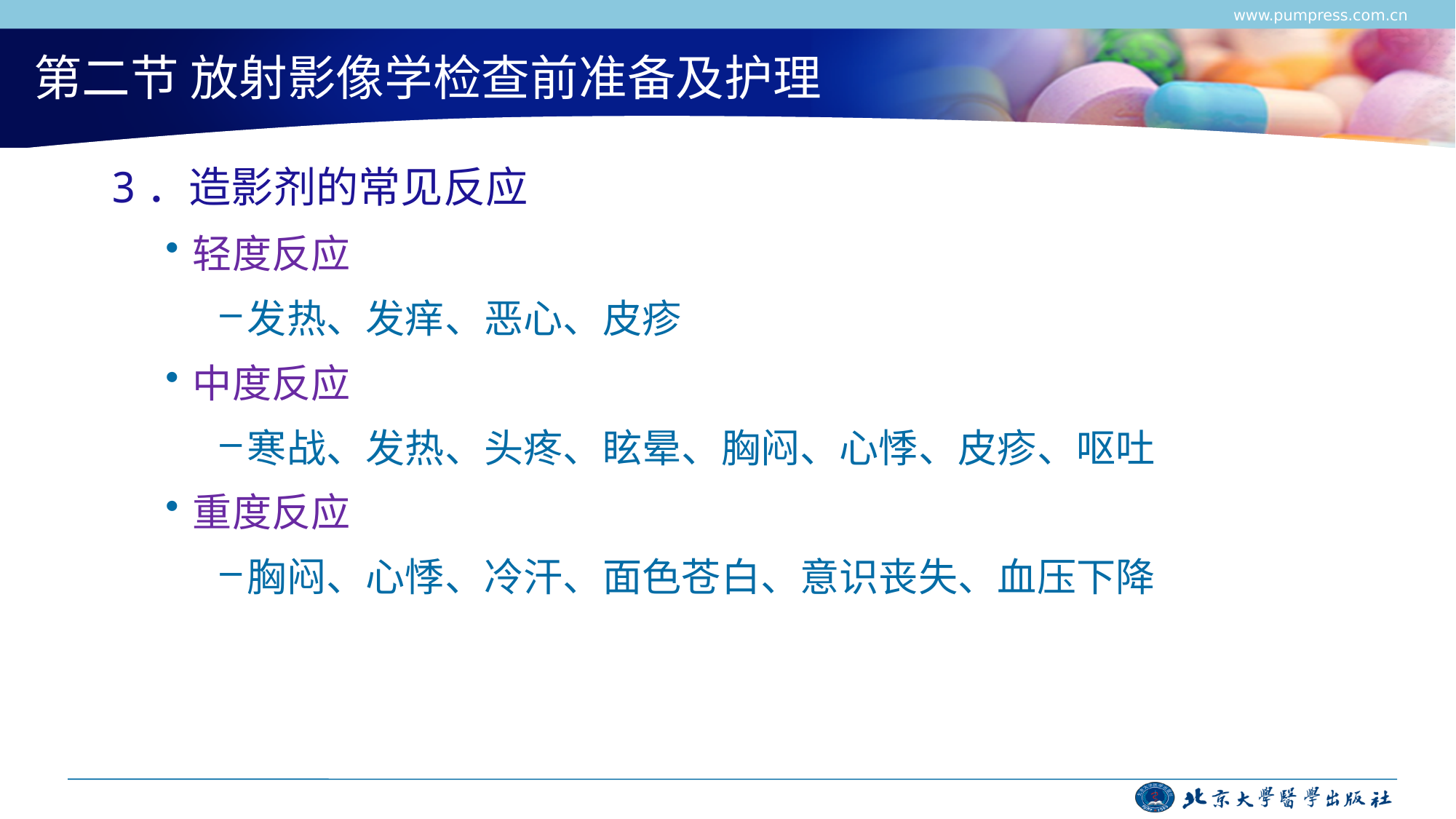

www.pumpress.com.cn
# 第二节 放射影像学检查前准备及护理
3．造影剂的常见反应
轻度反应
发热、发痒、恶心、皮疹
中度反应
寒战、发热、头疼、眩晕、胸闷、心悸、皮疹、呕吐
重度反应
胸闷、心悸、冷汗、面色苍白、意识丧失、血压下降